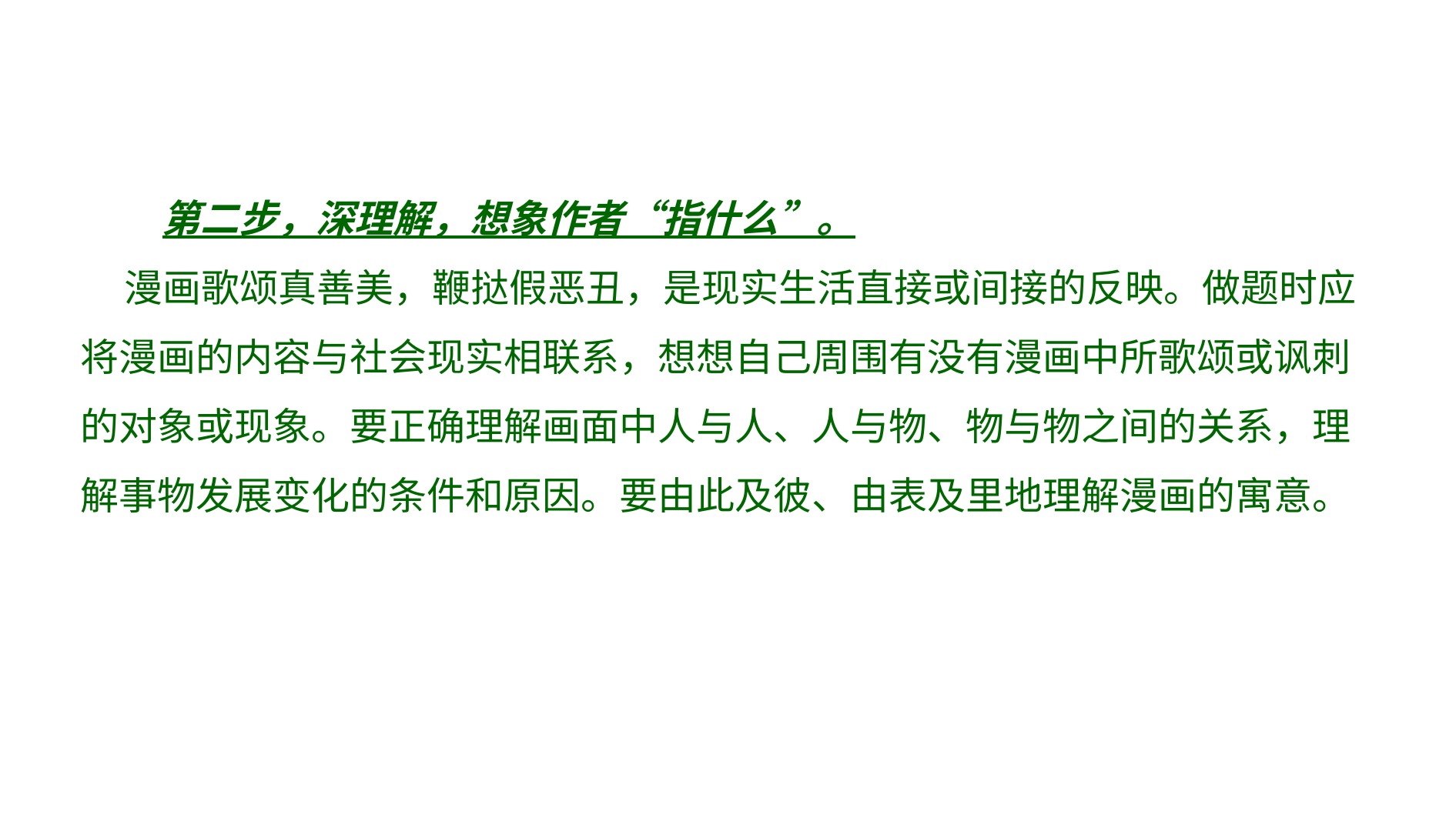

第二步，深理解，想象作者“指什么”。
    漫画歌颂真善美，鞭挞假恶丑，是现实生活直接或间接的反映。做题时应将漫画的内容与社会现实相联系，想想自己周围有没有漫画中所歌颂或讽刺的对象或现象。要正确理解画面中人与人、人与物、物与物之间的关系，理解事物发展变化的条件和原因。要由此及彼、由表及里地理解漫画的寓意。